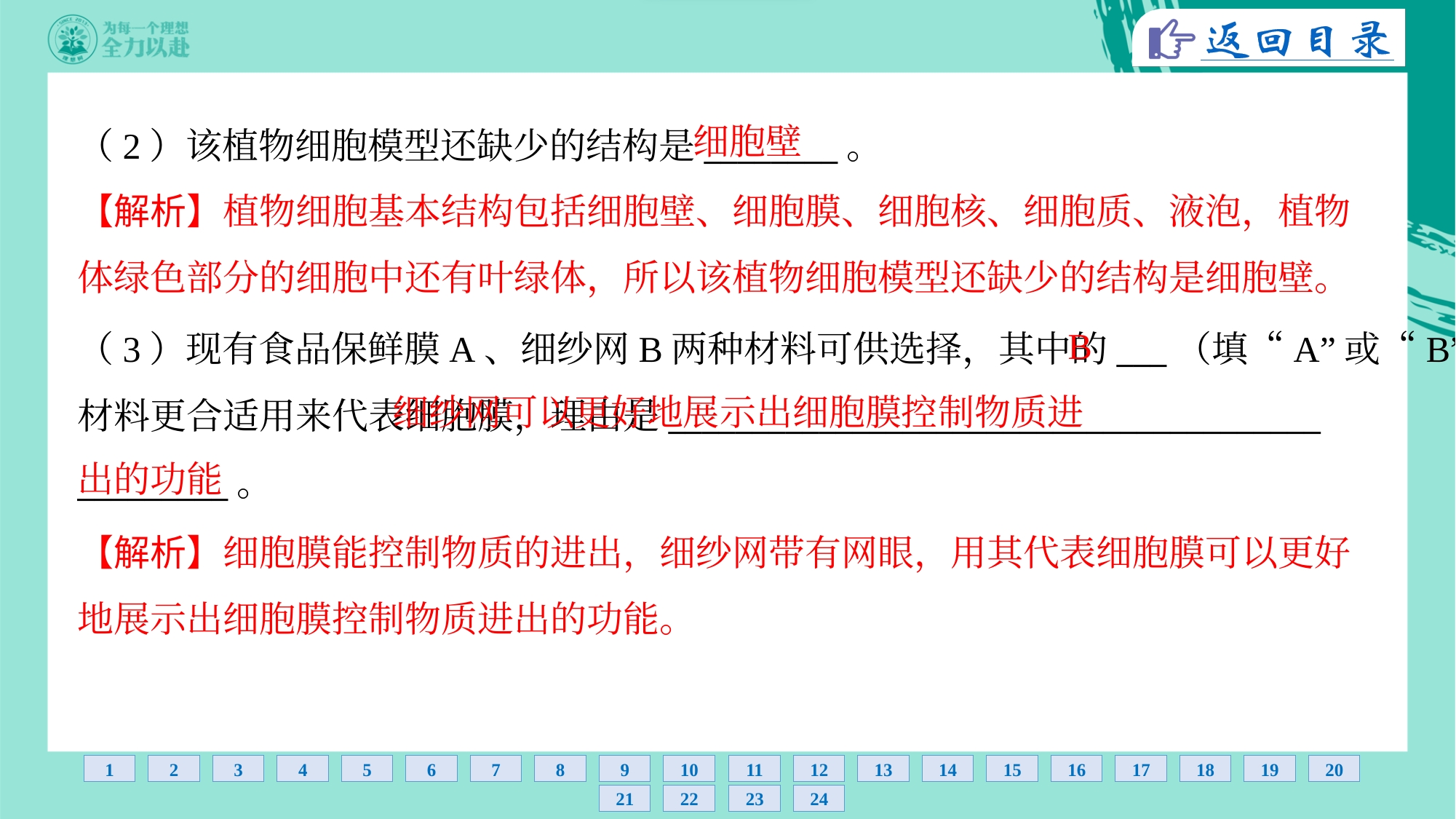

细胞壁
（2）该植物细胞模型还缺少的结构是________。
【解析】植物细胞基本结构包括细胞壁、细胞膜、细胞核、细胞质、液泡，植物
体绿色部分的细胞中还有叶绿体，所以该植物细胞模型还缺少的结构是细胞壁。
B
（3）现有食品保鲜膜A、细纱网B两种材料可供选择，其中的___（填“A”或“B”）
材料更合适用来代表细胞膜，理由是_______________________________________
_________。
                                 细纱网可以更好地展示出细胞膜控制物质进
出的功能
【解析】细胞膜能控制物质的进出，细纱网带有网眼，用其代表细胞膜可以更好
地展示出细胞膜控制物质进出的功能。